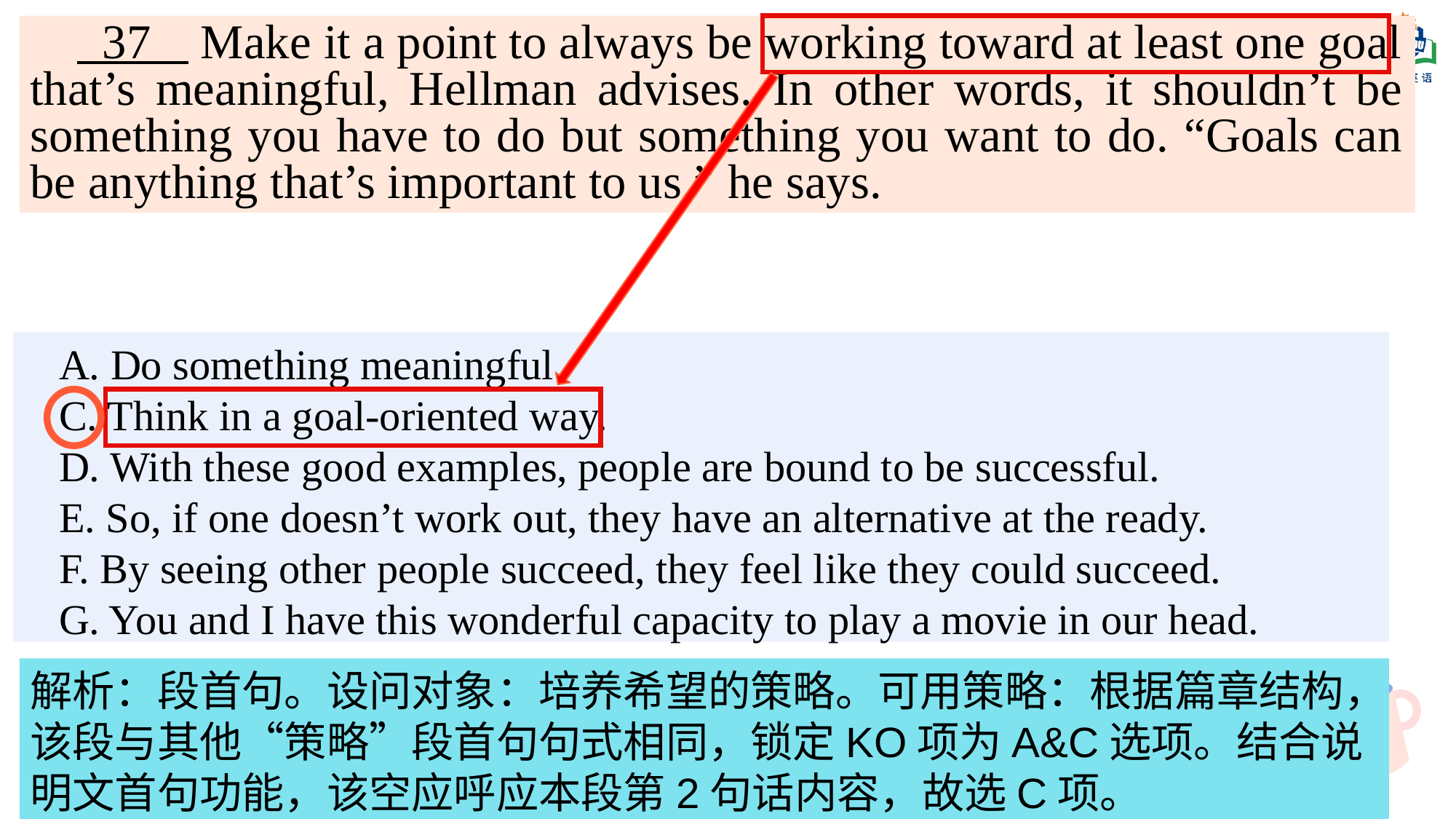

37    Make it a point to always be working toward at least one goal that’s meaningful, Hellman advises. In other words, it shouldn’t be something you have to do but something you want to do. “Goals can be anything that’s important to us,” he says.

A. Do something meaningful.
C. Think in a goal-oriented way.
D. With these good examples, people are bound to be successful.
E. So, if one doesn’t work out, they have an alternative at the ready.
F. By seeing other people succeed, they feel like they could succeed.
G. You and I have this wonderful capacity to play a movie in our head.

解析：段首句。设问对象：培养希望的策略。可用策略：根据篇章结构，该段与其他“策略”段首句句式相同，锁定KO项为A&C选项。结合说明文首句功能，该空应呼应本段第2句话内容，故选C项。
。